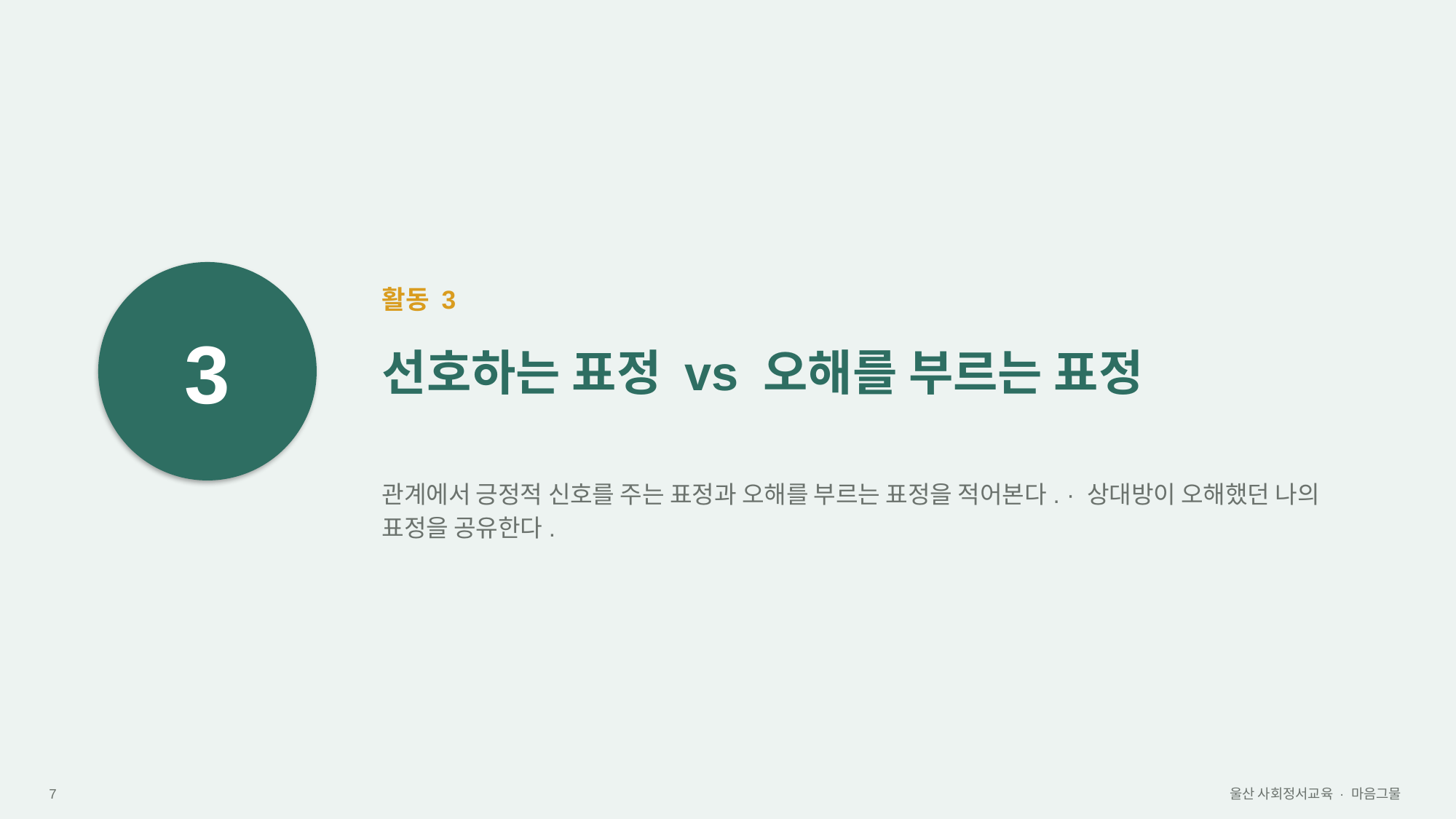

3
활동 3
선호하는 표정 vs 오해를 부르는 표정
관계에서 긍정적 신호를 주는 표정과 오해를 부르는 표정을 적어본다. · 상대방이 오해했던 나의 표정을 공유한다.
7
울산 사회정서교육 · 마음그물